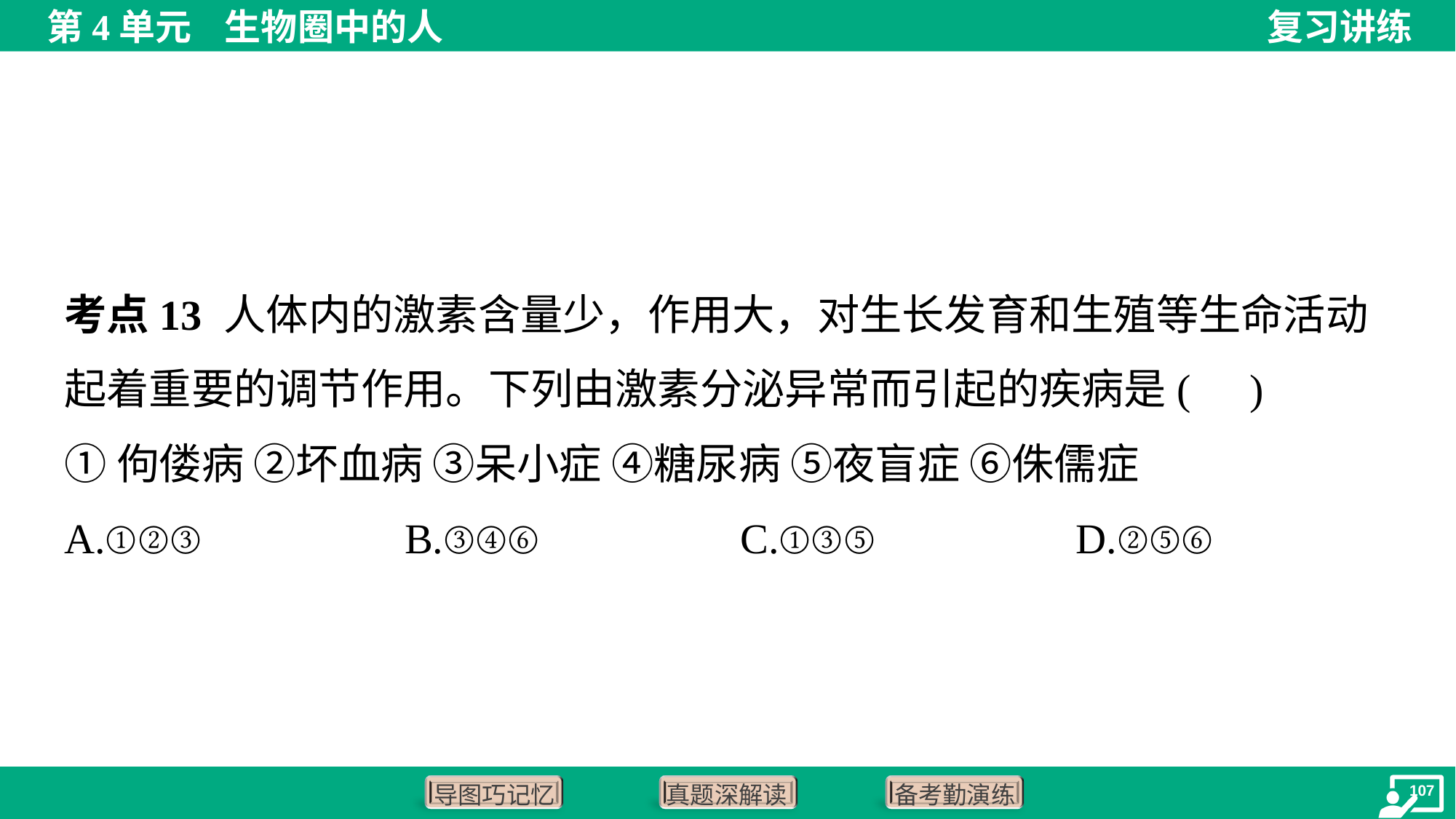

考点13 人体内的激素含量少，作用大，对生长发育和生殖等生命活动
起着重要的调节作用。下列由激素分泌异常而引起的疾病是(     )
①佝偻病 ②坏血病 ③呆小症 ④糖尿病 ⑤夜盲症 ⑥侏儒症
A.①②③	B.③④⑥	C.①③⑤	D.②⑤⑥